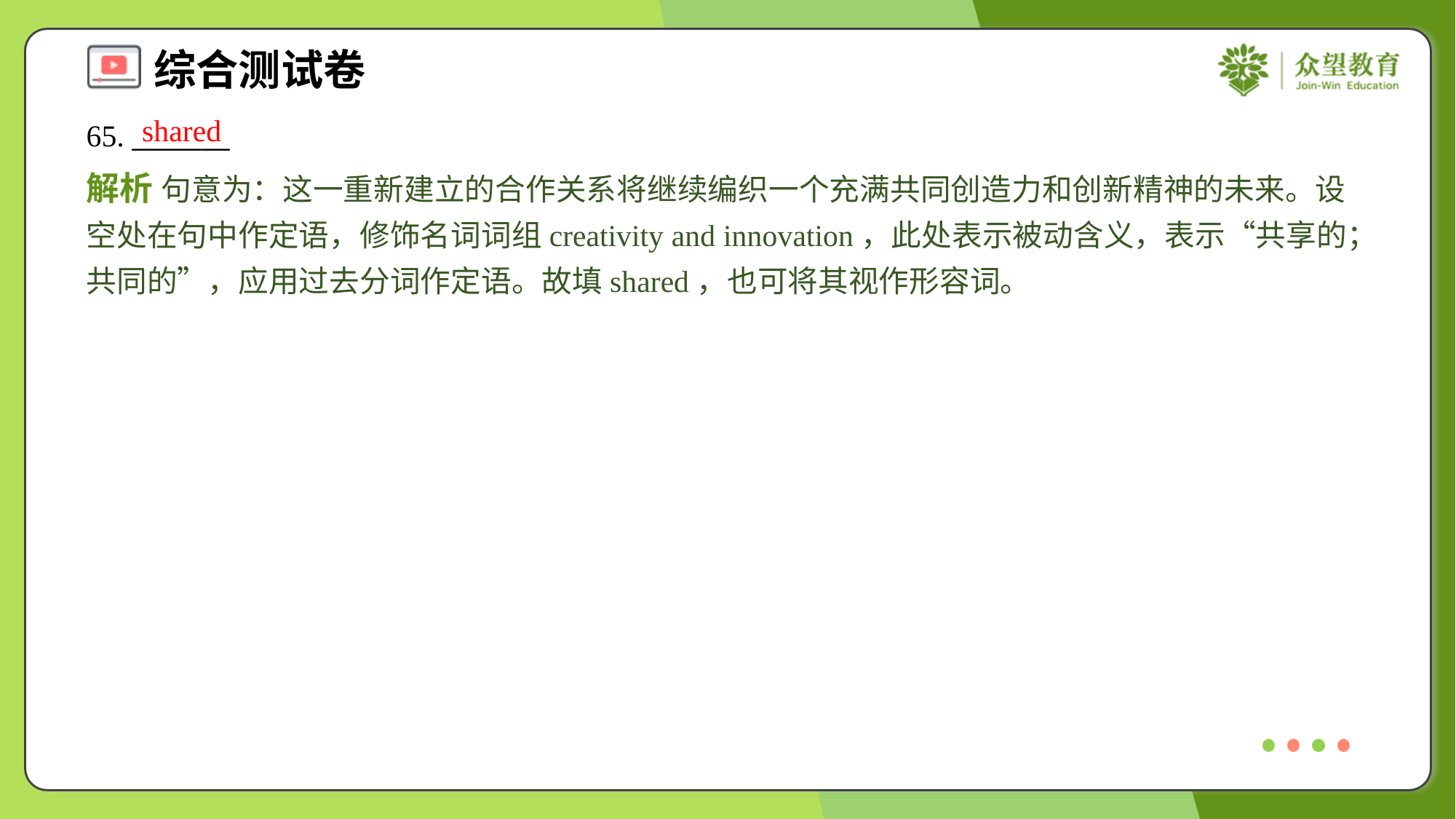

shared
65. _______
解析 句意为：这一重新建立的合作关系将继续编织一个充满共同创造力和创新精神的未来。设空处在句中作定语，修饰名词词组creativity and innovation，此处表示被动含义，表示“共享的；共同的”，应用过去分词作定语。故填shared，也可将其视作形容词。